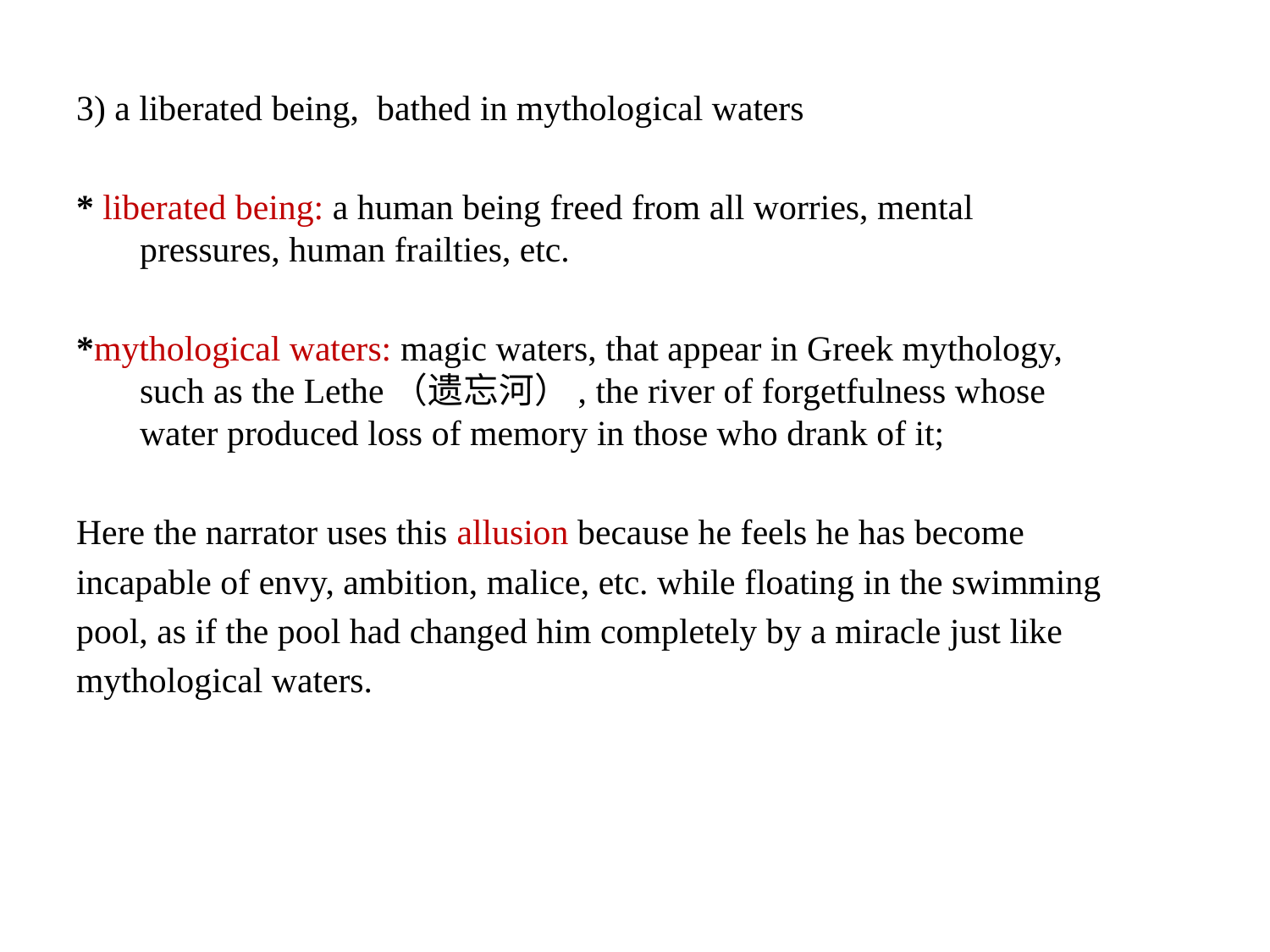

3) a liberated being,  bathed in mythological waters

* liberated being: a human being freed from all worries, mental pressures, human frailties, etc.

*mythological waters: magic waters, that appear in Greek mythology, such as the Lethe（遗忘河）, the river of forgetfulness whose water produced loss of memory in those who drank of it;

Here the narrator uses this allusion because he feels he has become
incapable of envy, ambition, malice, etc. while floating in the swimming
pool, as if the pool had changed him completely by a miracle just like
mythological waters.